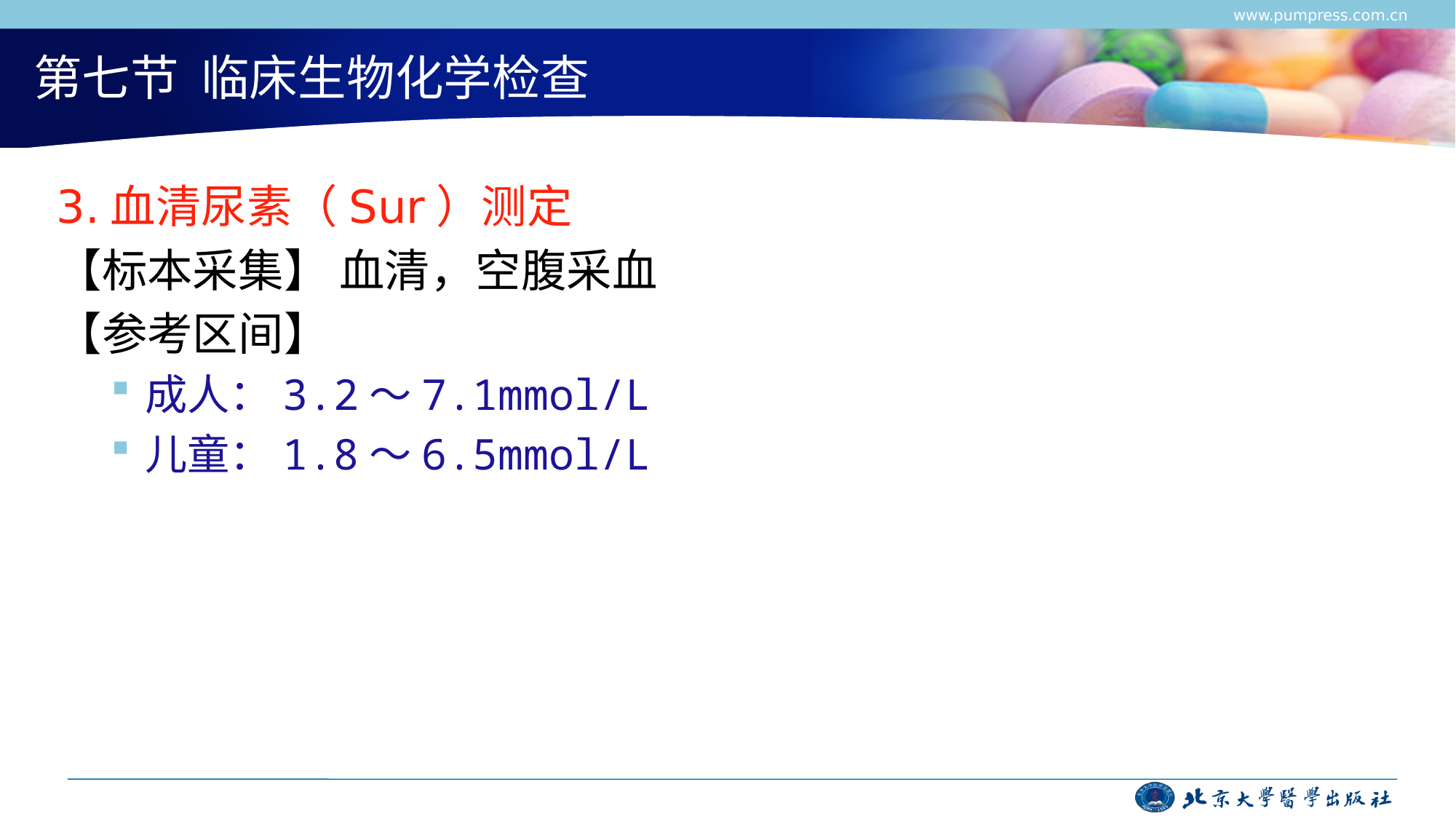

www.pumpress.com.cn
# 第七节  临床生物化学检查
3.血清尿素（Sur）测定
【标本采集】 血清，空腹采血
【参考区间】
成人：3.2～7.1mmol/L
儿童：1.8～6.5mmol/L